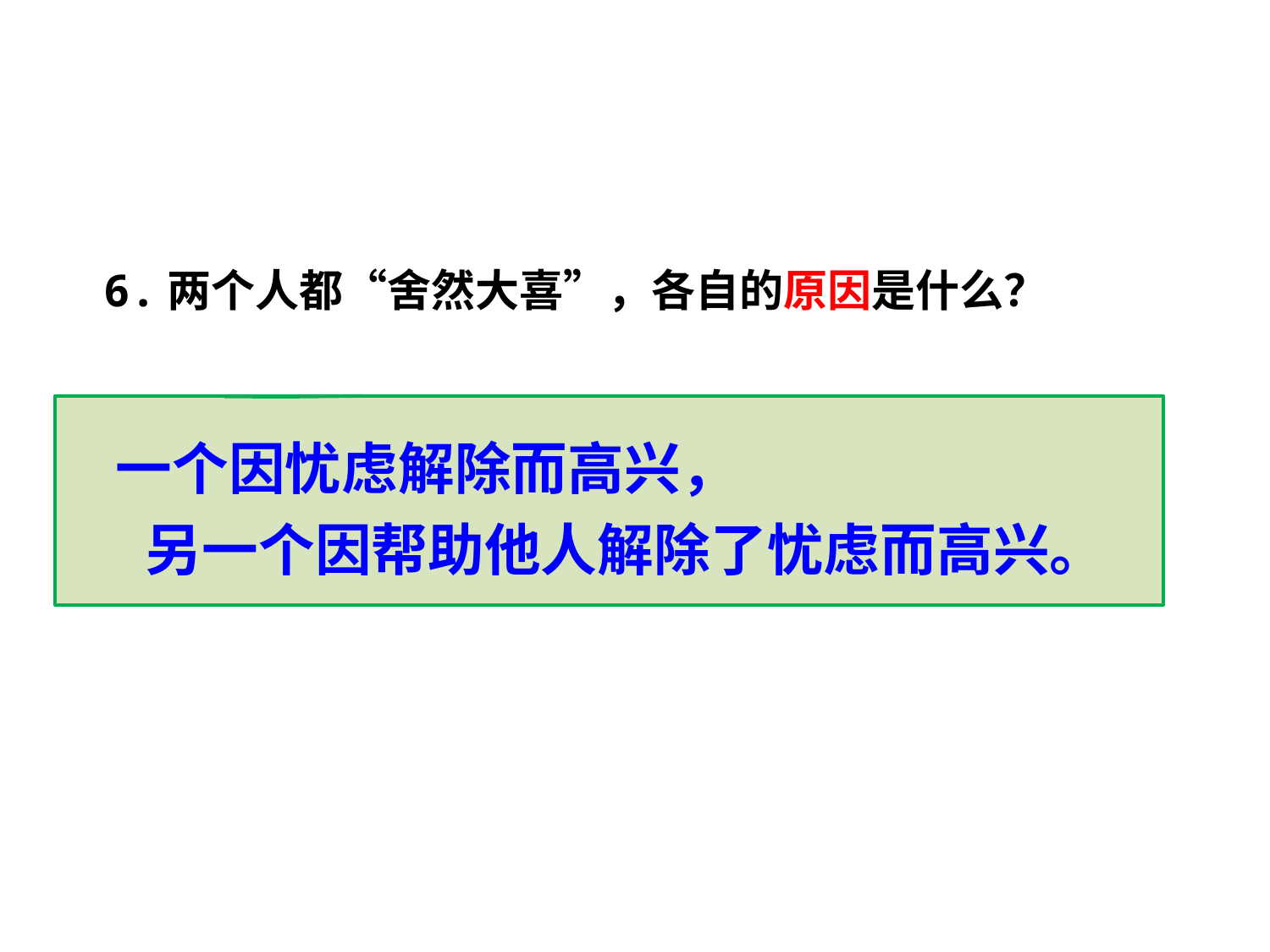

6.两个人都“舍然大喜”，各自的原因是什么？
    一个因忧虑解除而高兴，
     另一个因帮助他人解除了忧虑而高兴。